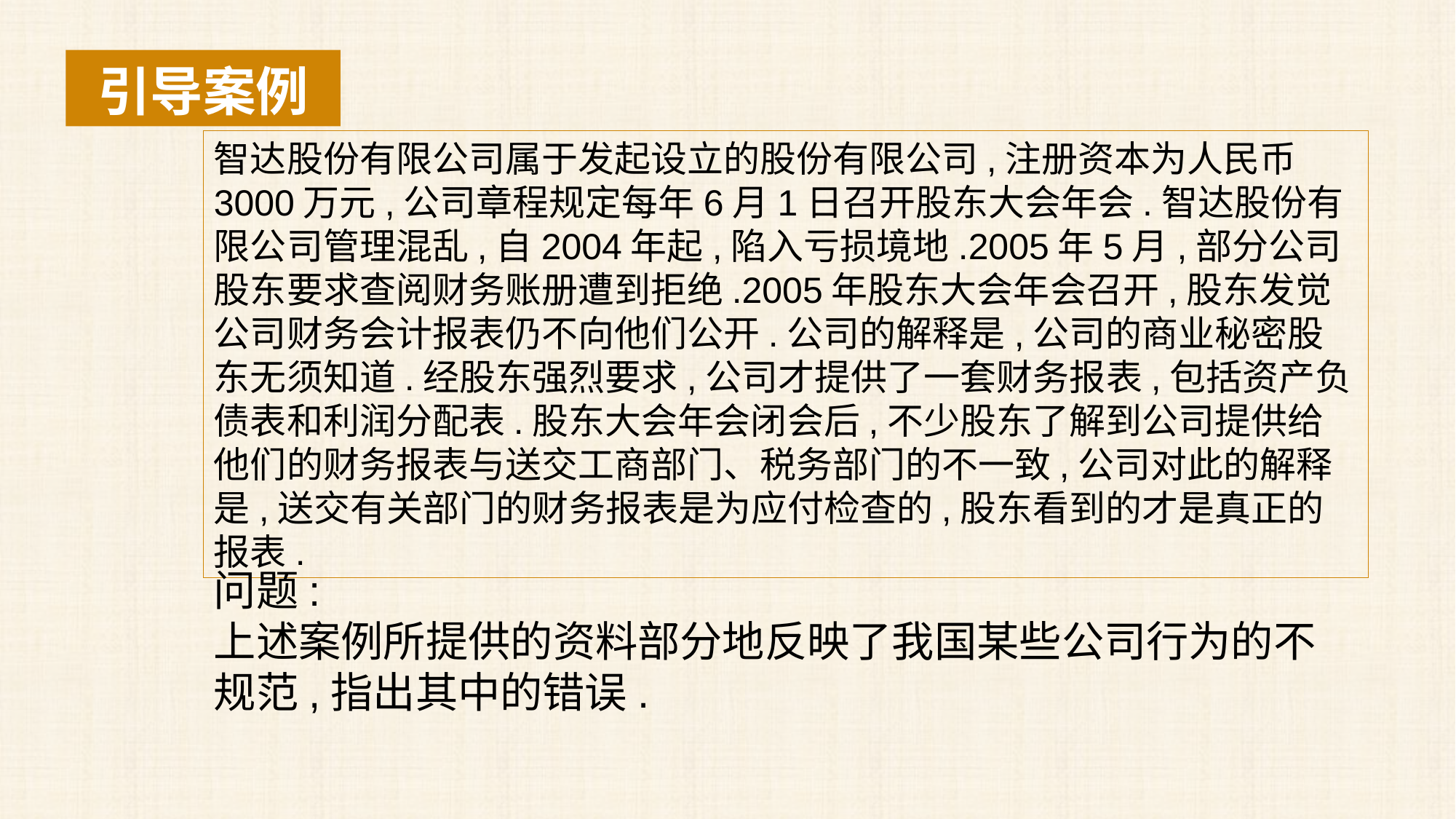

引导案例
智达股份有限公司属于发起设立的股份有限公司,注册资本为人民币3000万元,公司章程规定每年6月1日召开股东大会年会.智达股份有限公司管理混乱,自2004年起,陷入亏损境地.2005年5月,部分公司股东要求查阅财务账册遭到拒绝.2005年股东大会年会召开,股东发觉公司财务会计报表仍不向他们公开.公司的解释是,公司的商业秘密股东无须知道.经股东强烈要求,公司才提供了一套财务报表,包括资产负债表和利润分配表.股东大会年会闭会后,不少股东了解到公司提供给他们的财务报表与送交工商部门、税务部门的不一致,公司对此的解释是,送交有关部门的财务报表是为应付检查的,股东看到的才是真正的报表.
问题:
上述案例所提供的资料部分地反映了我国某些公司行为的不规范,指出其中的错误.